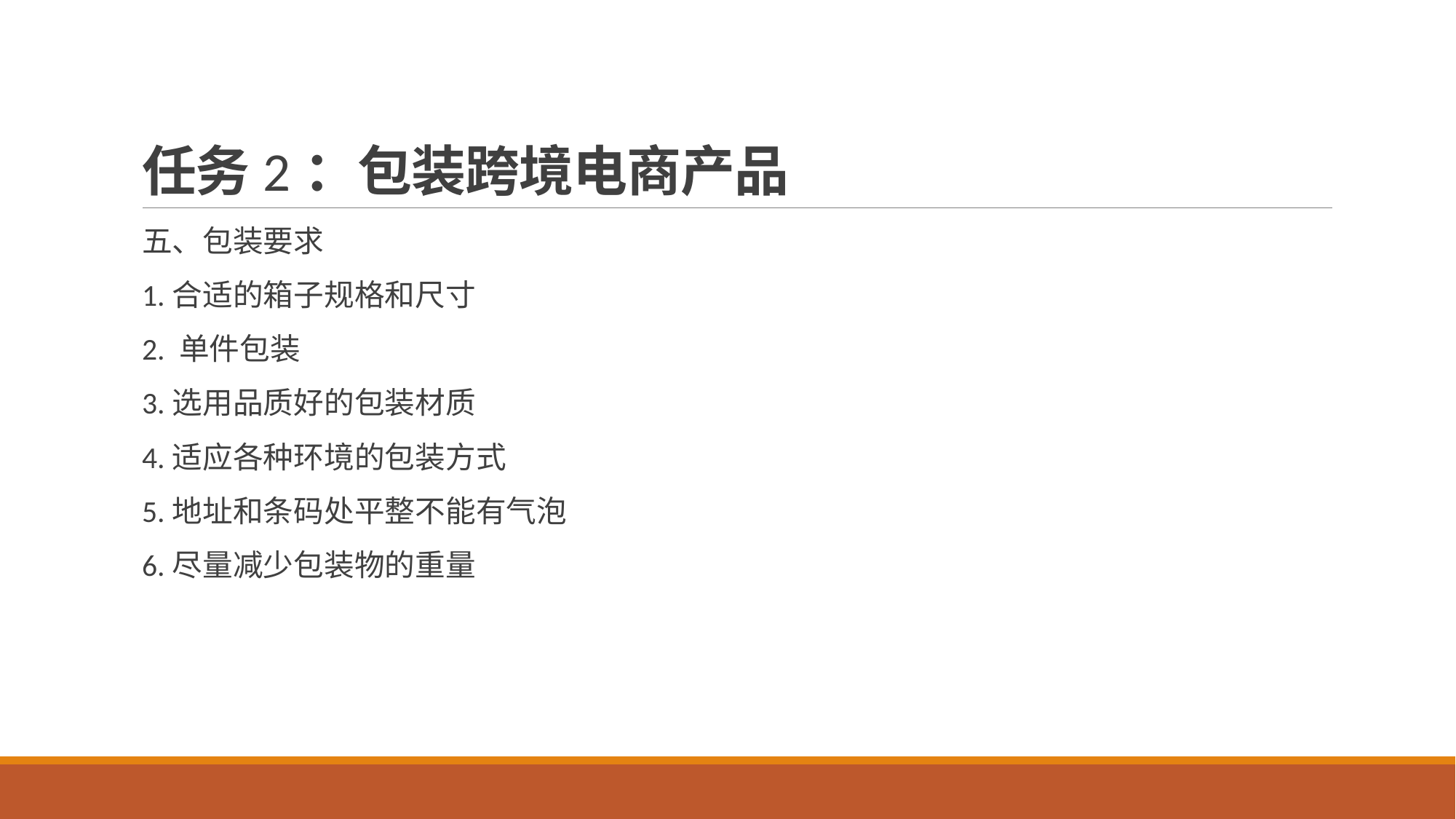

# 任务2：包装跨境电商产品
五、包装要求
1.合适的箱子规格和尺寸
2. 单件包装
3.选用品质好的包装材质
4.适应各种环境的包装方式
5.地址和条码处平整不能有气泡
6.尽量减少包装物的重量